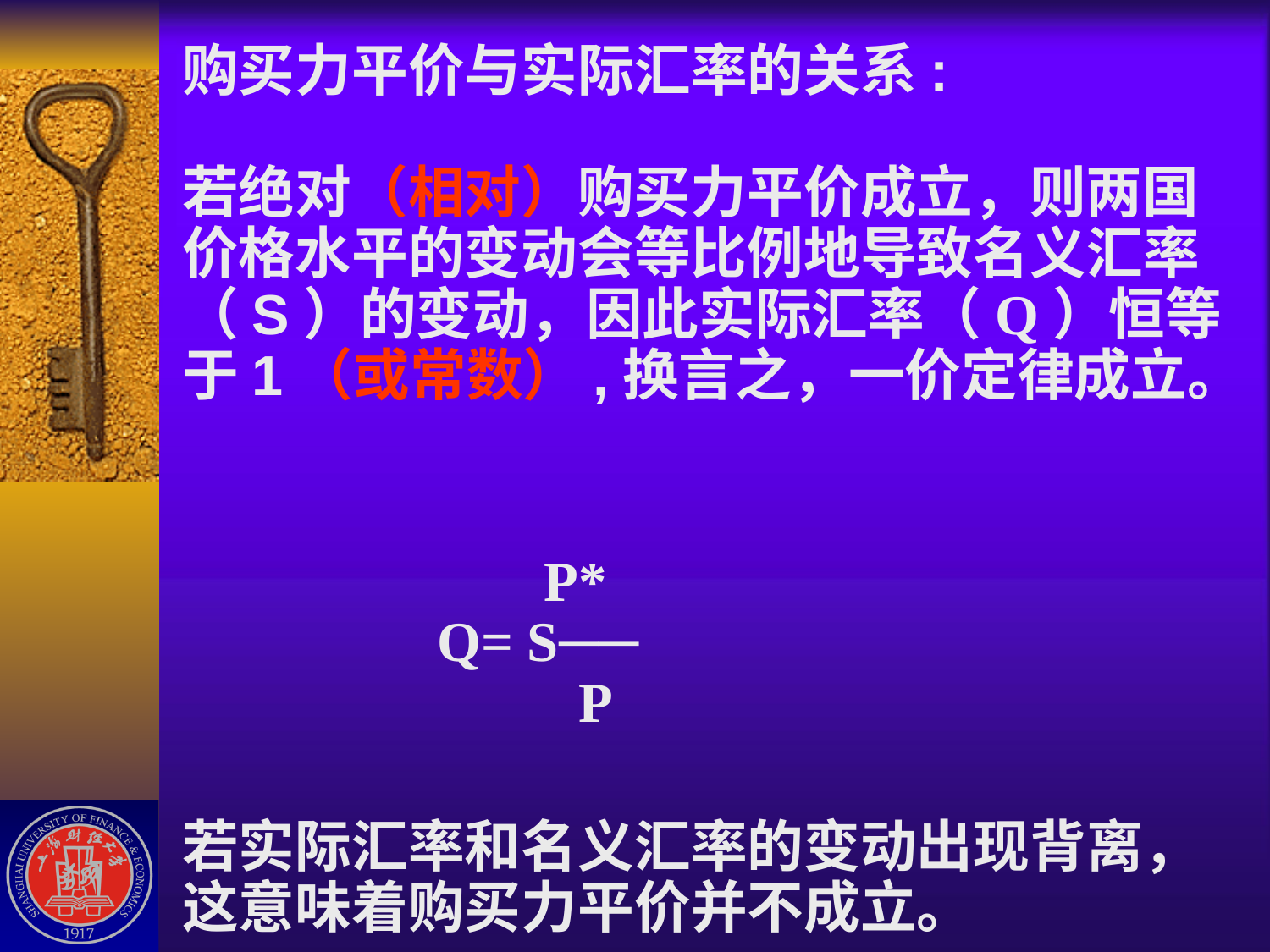

# 购买力平价与实际汇率的关系: 若绝对（相对）购买力平价成立，则两国价格水平的变动会等比例地导致名义汇率（S）的变动，因此实际汇率（Q）恒等于1（或常数）,换言之，一价定律成立。 P* Q= S── P 若实际汇率和名义汇率的变动出现背离，这意味着购买力平价并不成立。